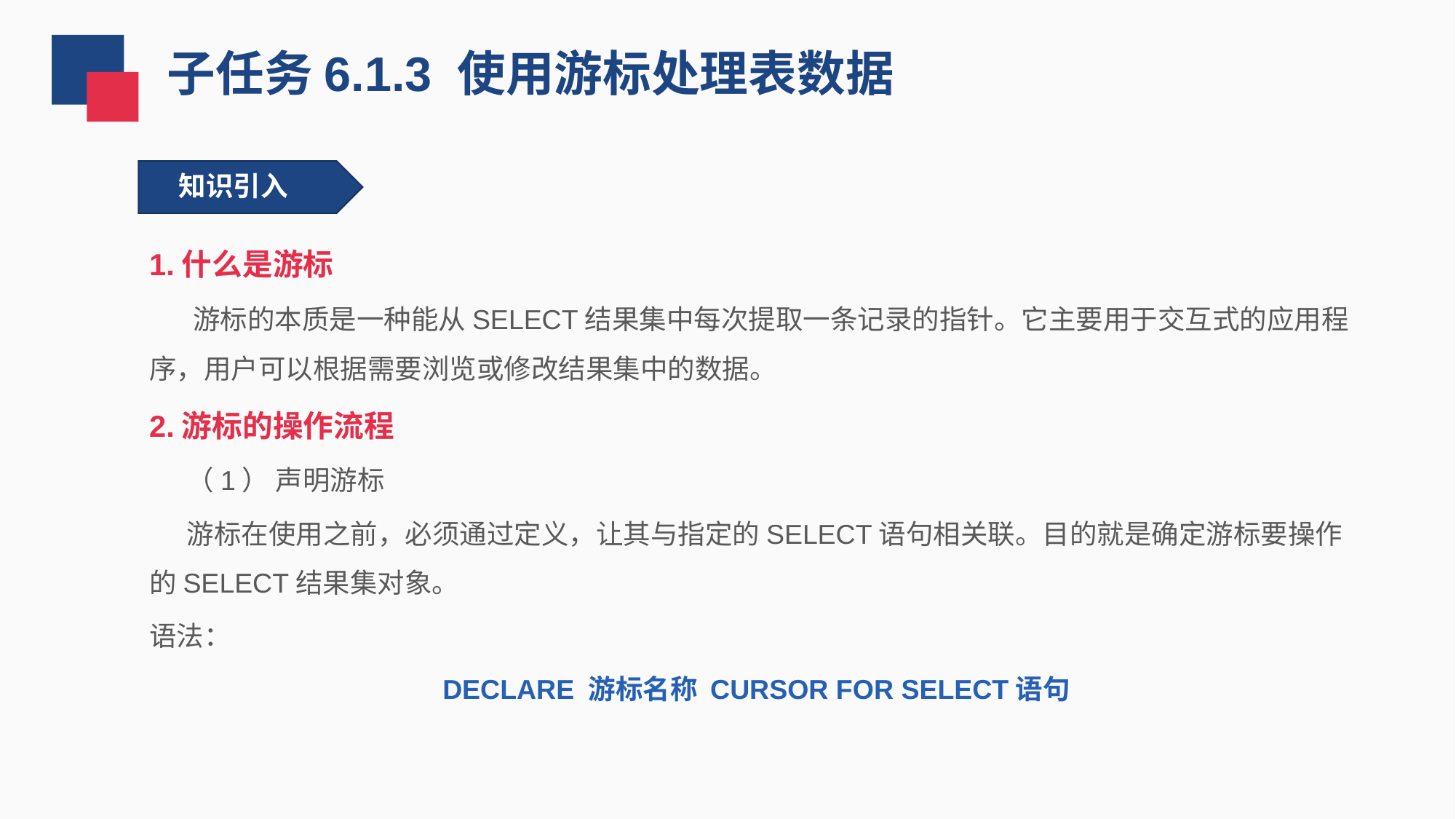

子任务6.1.3 使用游标处理表数据

知识引入
1.什么是游标
      游标的本质是一种能从SELECT结果集中每次提取一条记录的指针。它主要用于交互式的应用程序，用户可以根据需要浏览或修改结果集中的数据。
2.游标的操作流程
     （1） 声明游标
     游标在使用之前，必须通过定义，让其与指定的SELECT语句相关联。目的就是确定游标要操作的SELECT结果集对象。
语法：
DECLARE 游标名称 CURSOR FOR SELECT语句